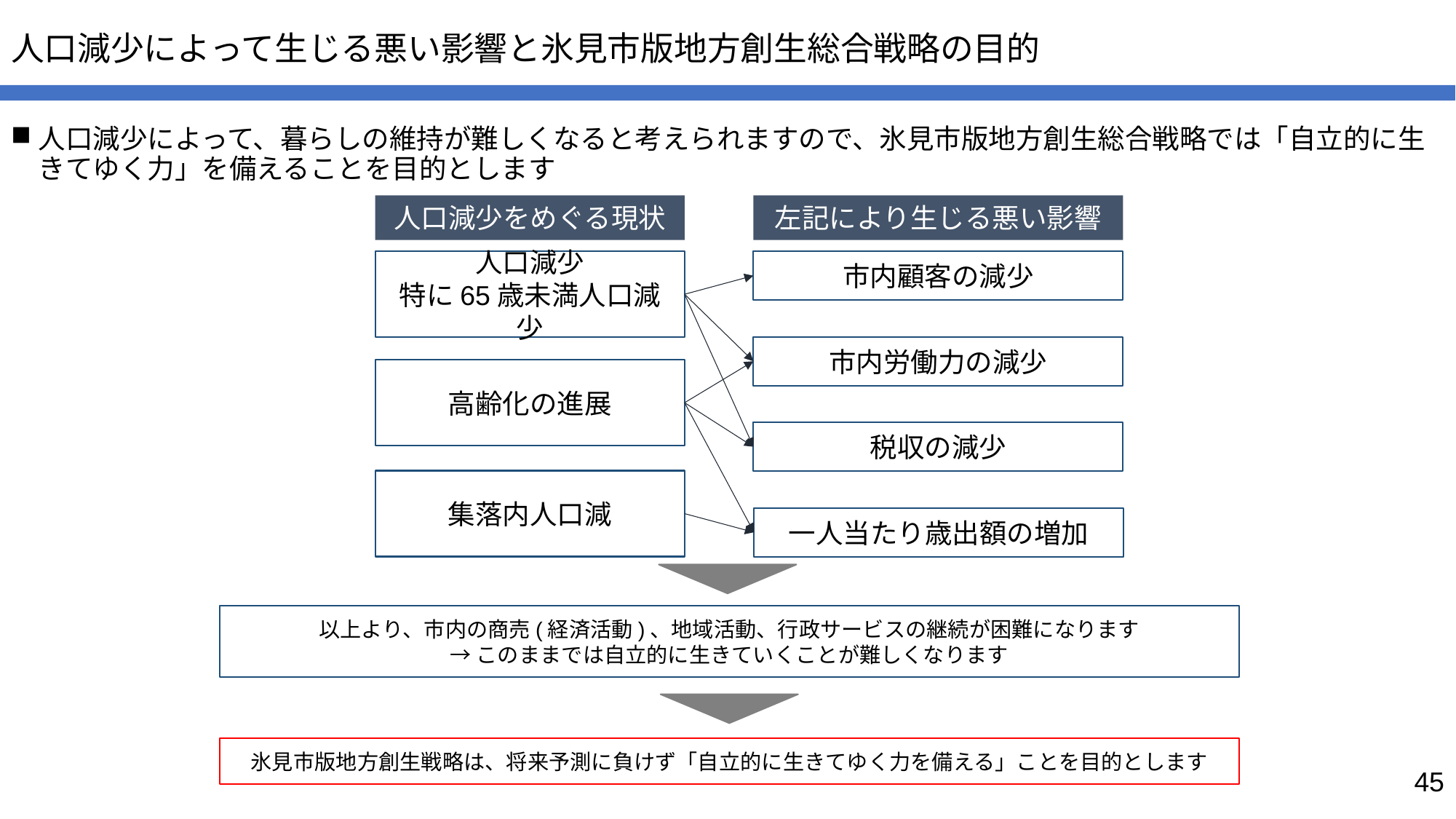

# 人口減少によって生じる悪い影響と氷見市版地方創生総合戦略の目的
人口減少によって、暮らしの維持が難しくなると考えられますので、氷見市版地方創生総合戦略では「自立的に生きてゆく力」を備えることを目的とします

人口減少をめぐる現状
左記により生じる悪い影響
人口減少
特に65歳未満人口減少
市内顧客の減少
市内労働力の減少
高齢化の進展
税収の減少
集落内人口減
一人当たり歳出額の増加

以上より、市内の商売(経済活動)、地域活動、行政サービスの継続が困難になります
→このままでは自立的に生きていくことが難しくなります

氷見市版地方創生戦略は、将来予測に負けず「自立的に生きてゆく力を備える」ことを目的とします
45